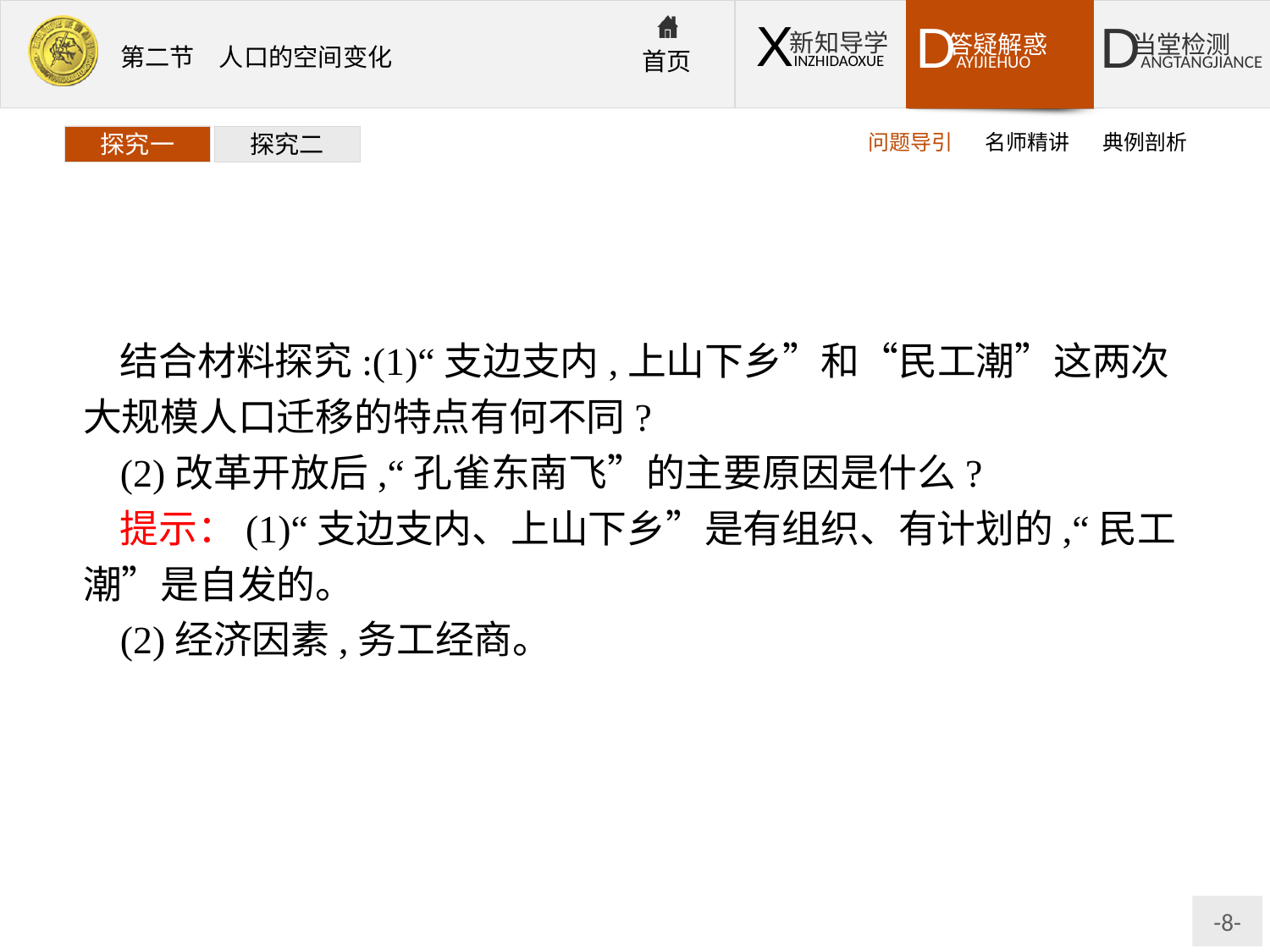

问题导引
名师精讲
典例剖析
探究一
探究二
结合材料探究:(1)“支边支内,上山下乡”和“民工潮”这两次大规模人口迁移的特点有何不同?
(2)改革开放后,“孔雀东南飞”的主要原因是什么?
提示：(1)“支边支内、上山下乡”是有组织、有计划的,“民工潮”是自发的。
(2)经济因素,务工经商。